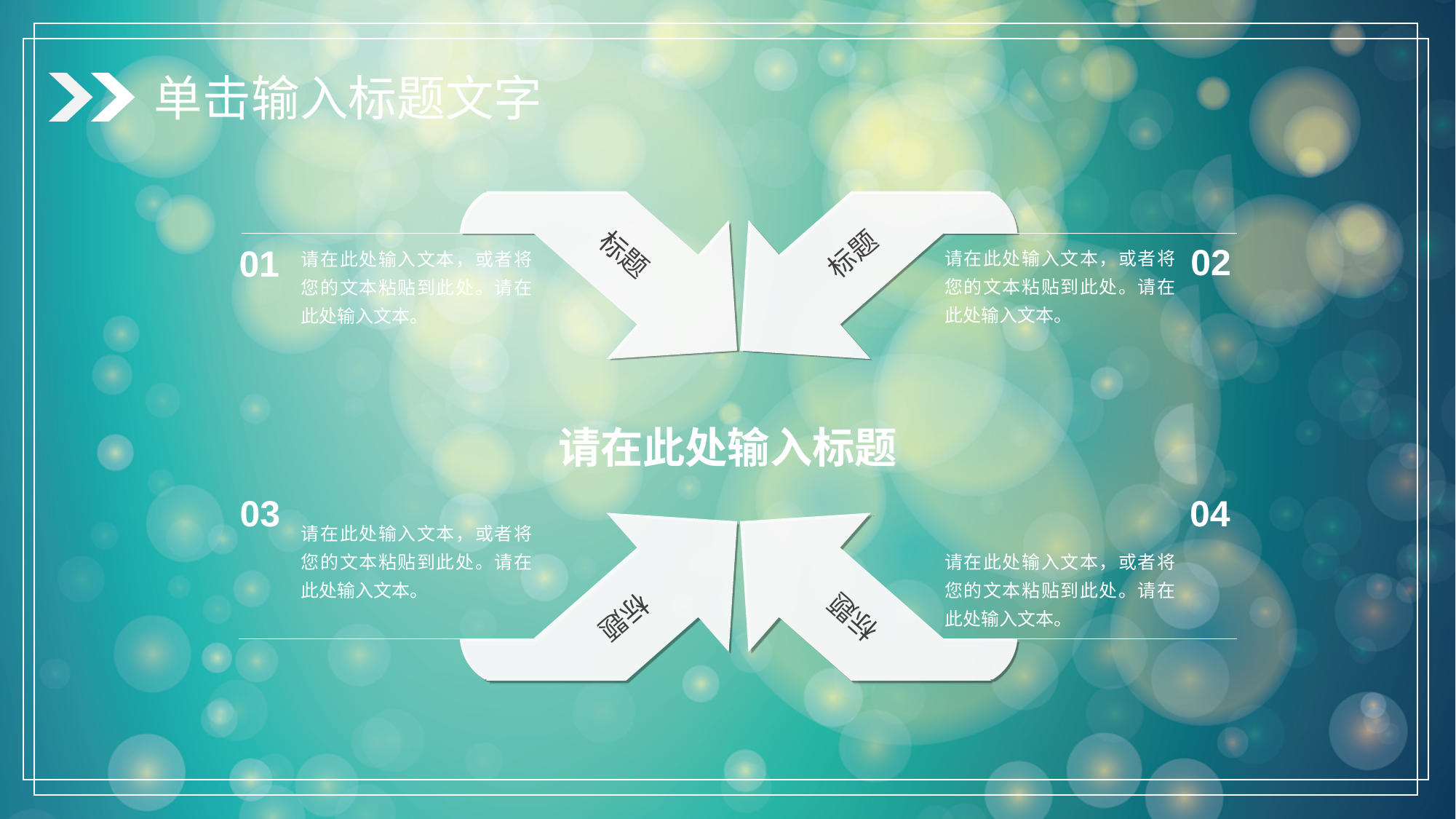

单击输入标题文字

标题
标题
02
请在此处输入文本，或者将您的文本粘贴到此处。请在此处输入文本。

01
请在此处输入文本，或者将您的文本粘贴到此处。请在此处输入文本。
请在此处输入标题
请在此处输入文本，或者将您的文本粘贴到此处。请在此处输入文本。

请在此处输入文本，或者将您的文本粘贴到此处。请在此处输入文本。
04
03
标题
标题